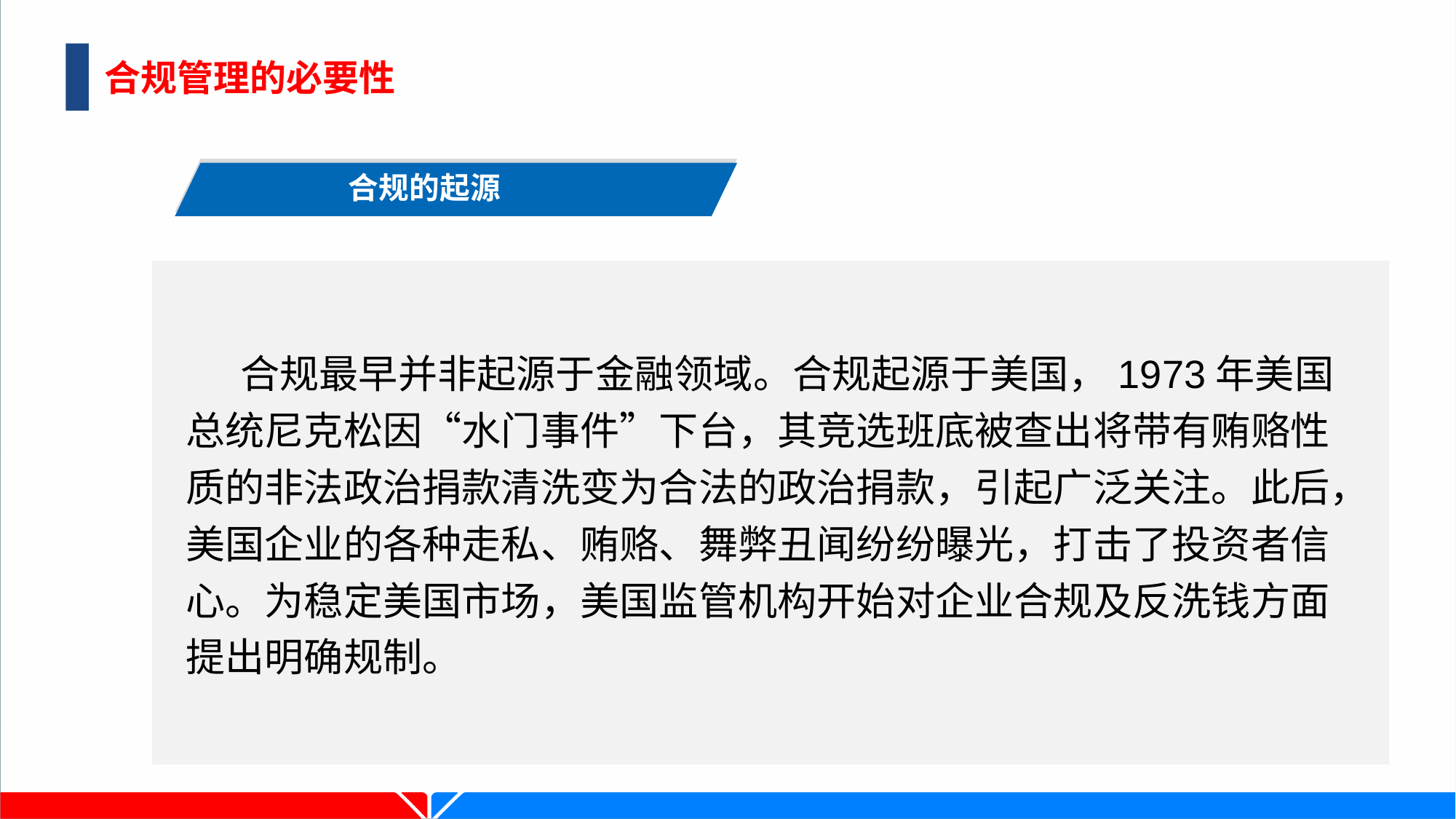

合规管理的必要性

合规的起源

合规最早并非起源于金融领域。合规起源于美国，1973年美国总统尼克松因“水门事件”下台，其竞选班底被查出将带有贿赂性质的非法政治捐款清洗变为合法的政治捐款，引起广泛关注。此后，美国企业的各种走私、贿赂、舞弊丑闻纷纷曝光，打击了投资者信心。为稳定美国市场，美国监管机构开始对企业合规及反洗钱方面提出明确规制。